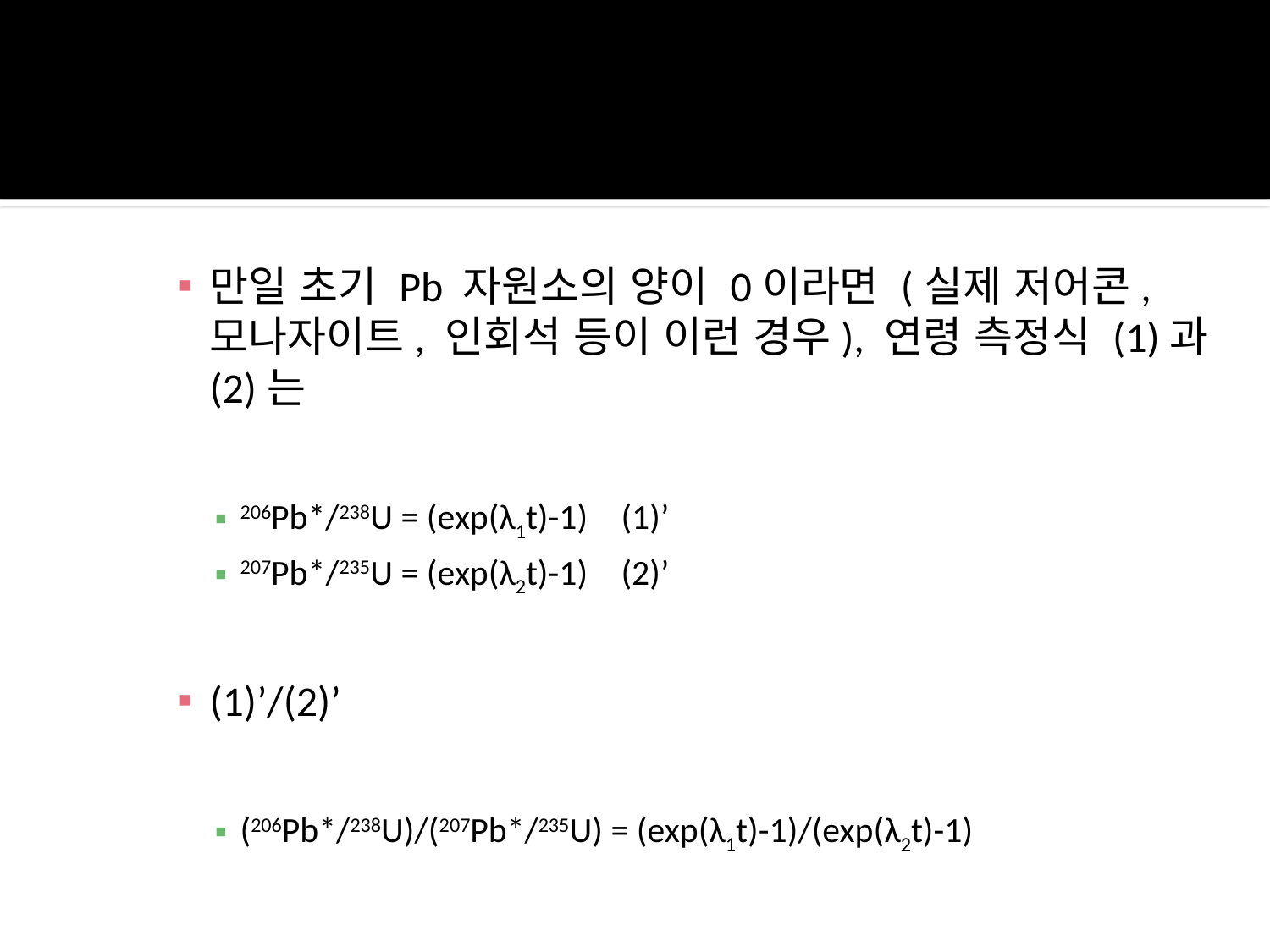

만일 초기 Pb 자원소의 양이 0이라면 (실제 저어콘, 모나자이트, 인회석 등이 이런 경우), 연령 측정식 (1)과 (2)는

206Pb*/238U = (exp(λ1t)-1) 	(1)’
207Pb*/235U = (exp(λ2t)-1) 	(2)’

(1)’/(2)’

(206Pb*/238U)/(207Pb*/235U) = (exp(λ1t)-1)/(exp(λ2t)-1)